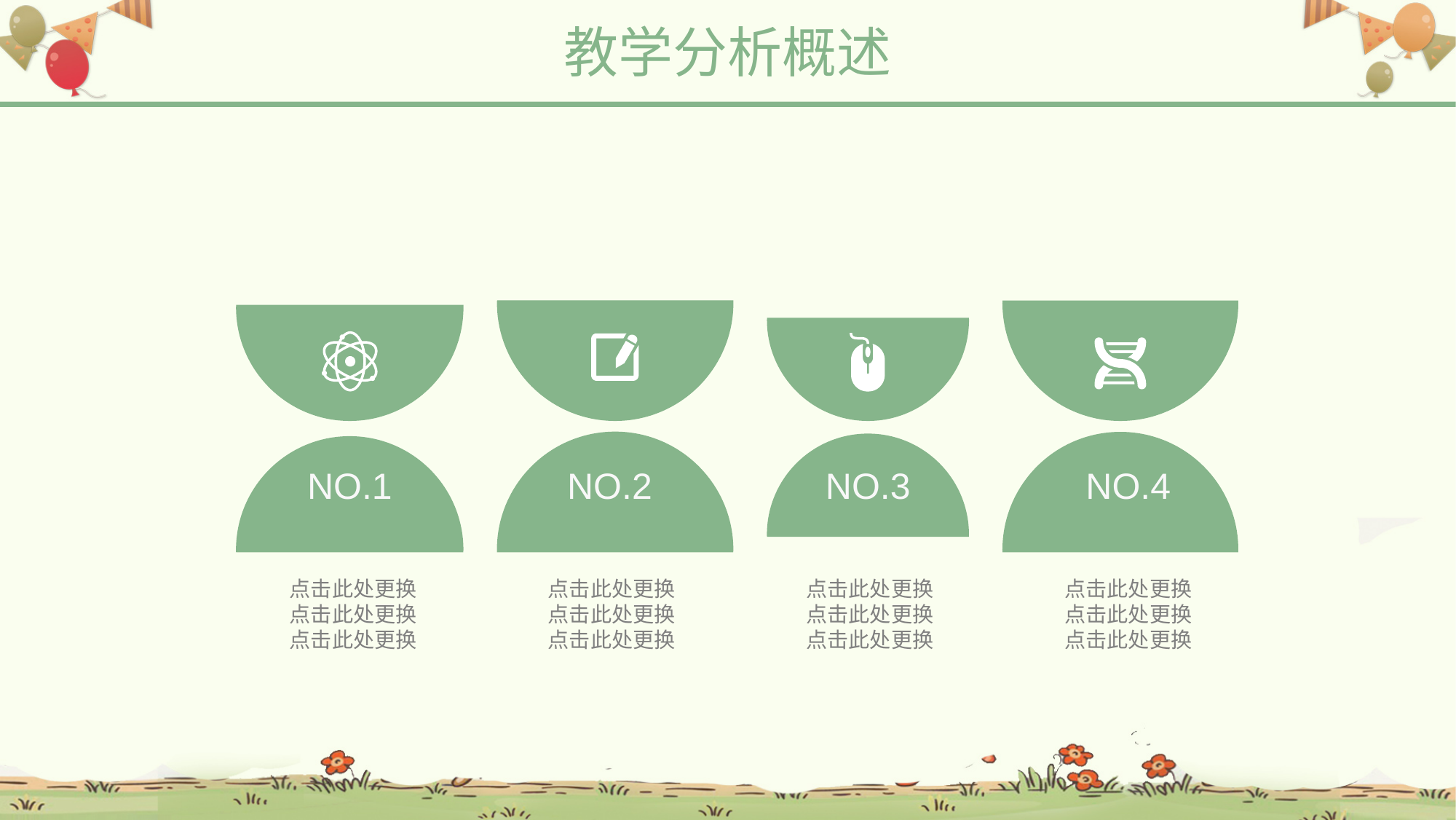

教学分析概述

NO.1
NO.2
NO.3
NO.4
点击此处更换
点击此处更换
点击此处更换
点击此处更换
点击此处更换
点击此处更换
点击此处更换
点击此处更换
点击此处更换
点击此处更换
点击此处更换
点击此处更换